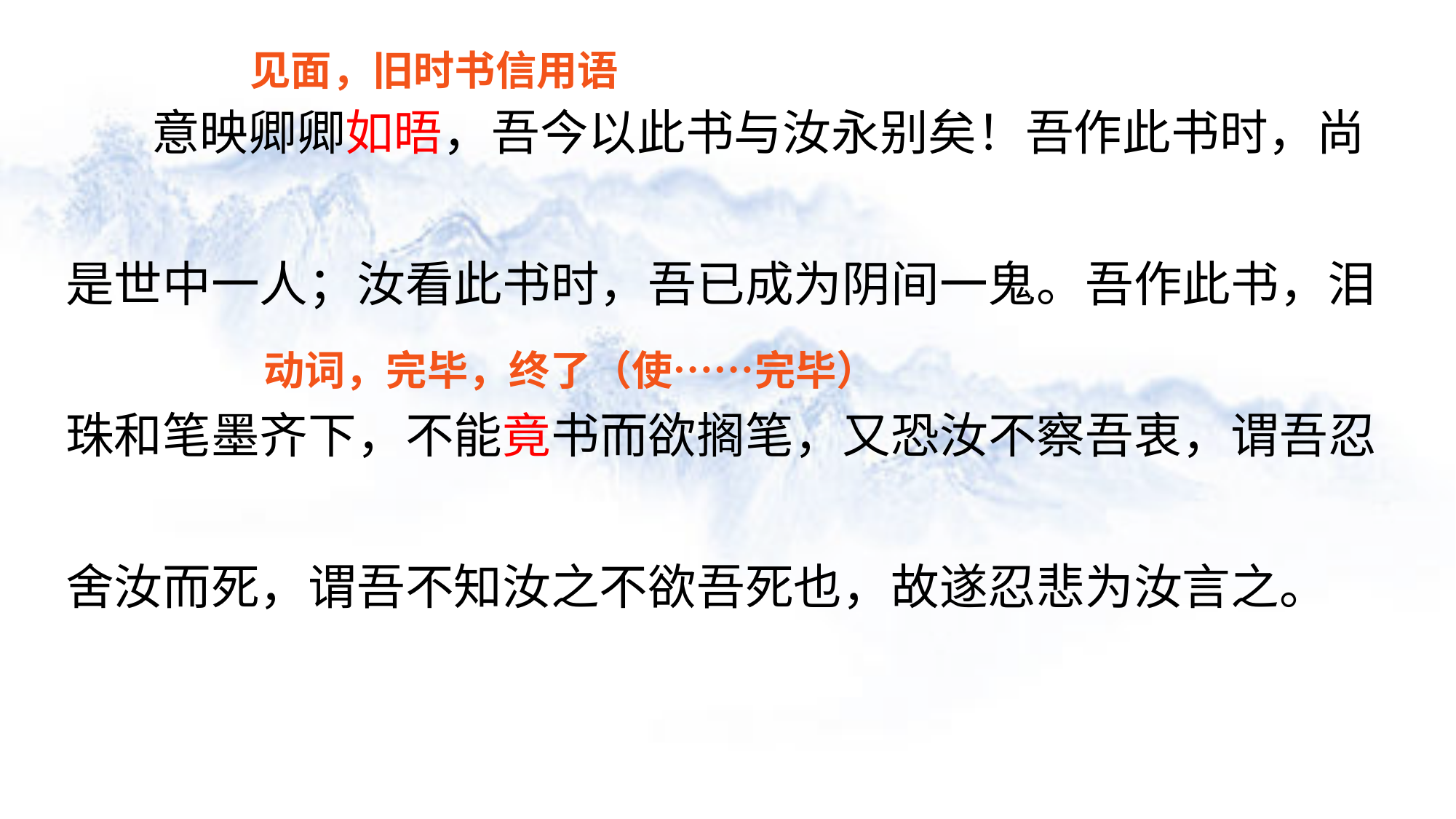

见面，旧时书信用语
意映卿卿如晤，吾今以此书与汝永别矣！吾作此书时，尚

是世中一人；汝看此书时，吾已成为阴间一鬼。吾作此书，泪

珠和笔墨齐下，不能竟书而欲搁笔，又恐汝不察吾衷，谓吾忍

舍汝而死，谓吾不知汝之不欲吾死也，故遂忍悲为汝言之。
动词，完毕，终了（使……完毕）